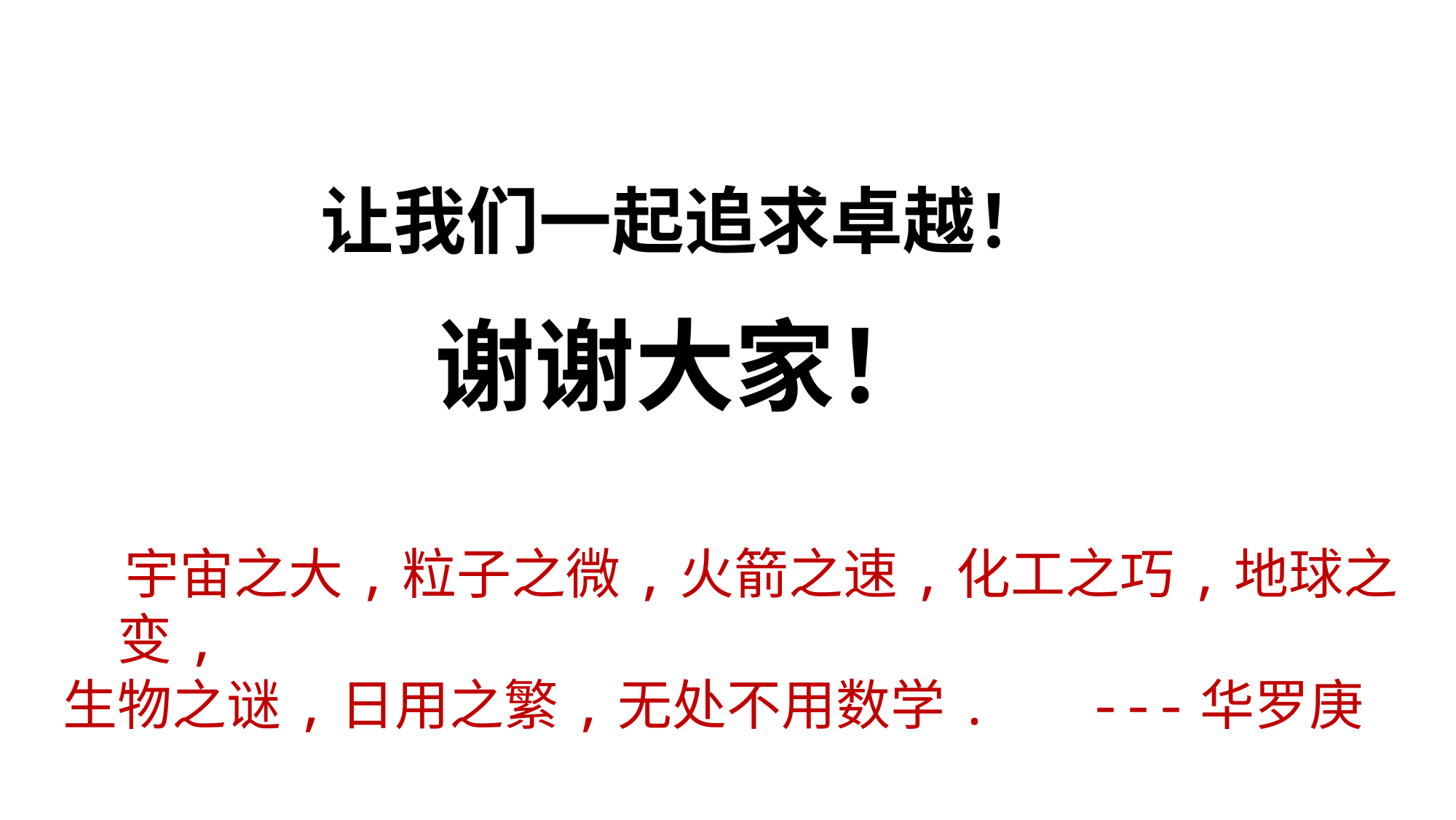

让我们一起追求卓越！
谢谢大家！
    宇宙之大,粒子之微,火箭之速,化工之巧,地球之变,
生物之谜,日用之繁,无处不用数学.   ---华罗庚